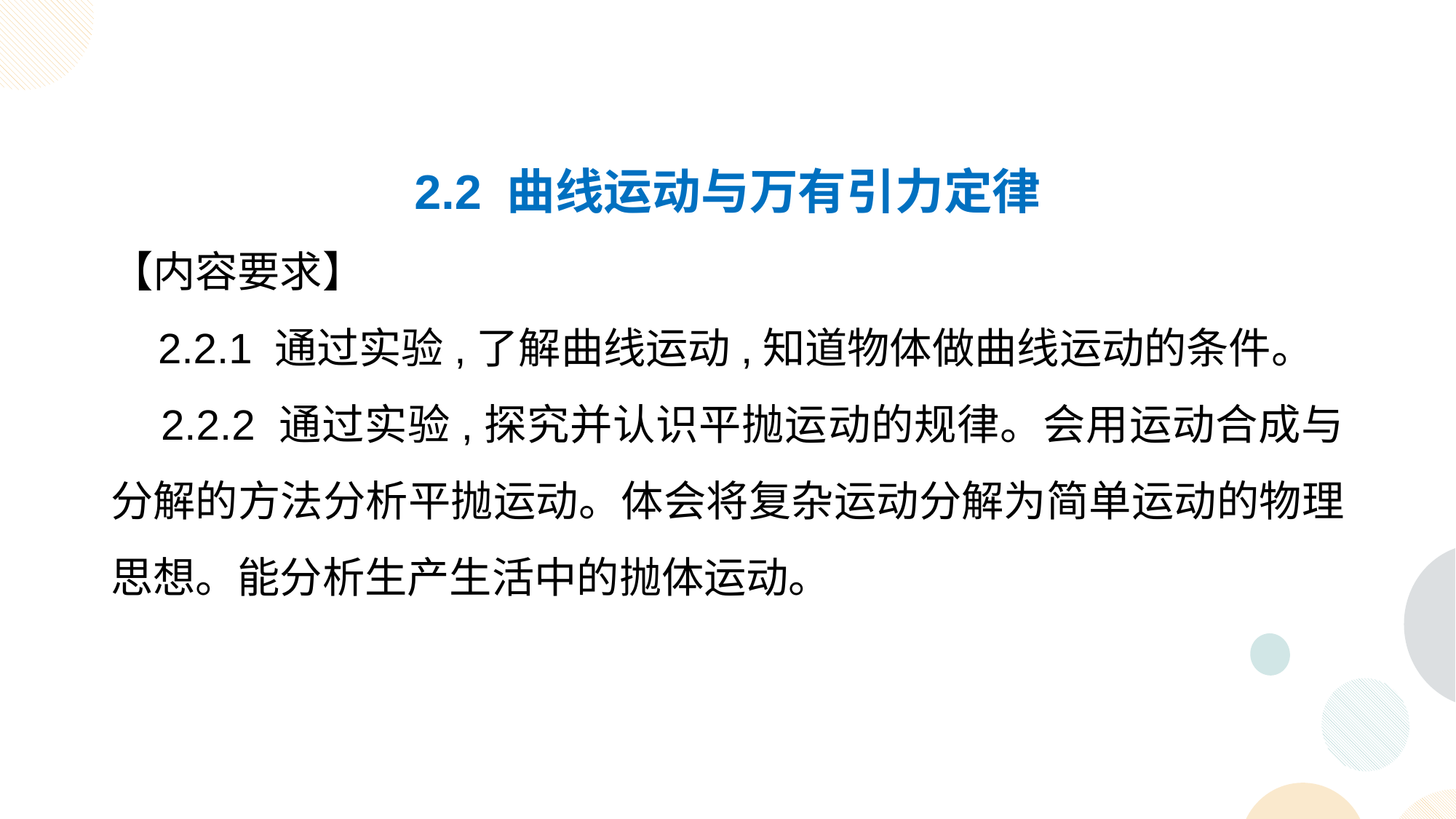

2.2 曲线运动与万有引力定律
【内容要求】
    2.2.1 通过实验,了解曲线运动,知道物体做曲线运动的条件。
    2.2.2 通过实验,探究并认识平抛运动的规律。会用运动合成与分解的方法分析平抛运动。体会将复杂运动分解为简单运动的物理思想。能分析生产生活中的抛体运动。